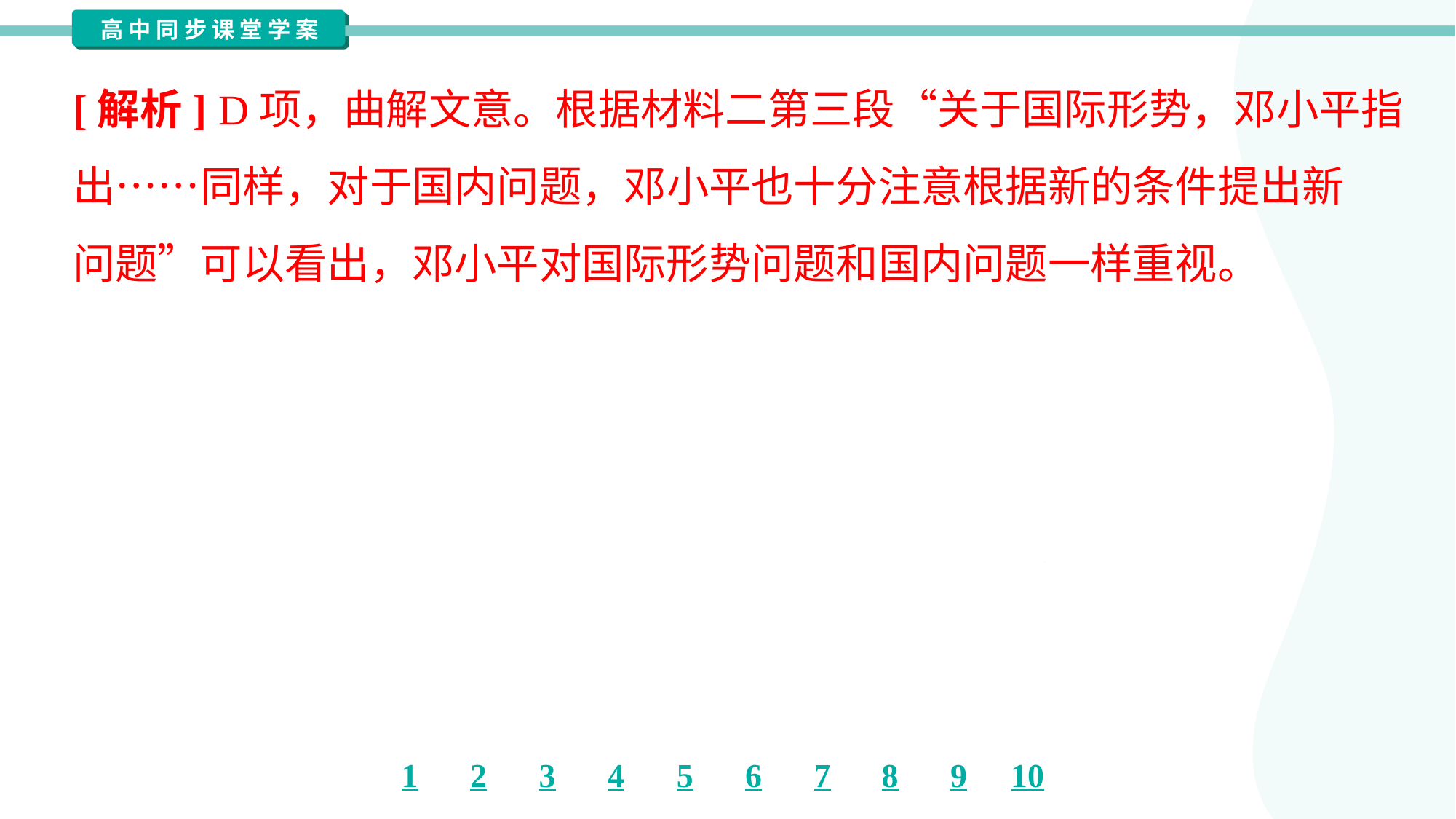

[解析] D项，曲解文意。根据材料二第三段“关于国际形势，邓小平指
出……同样，对于国内问题，邓小平也十分注意根据新的条件提出新
问题”可以看出，邓小平对国际形势问题和国内问题一样重视。